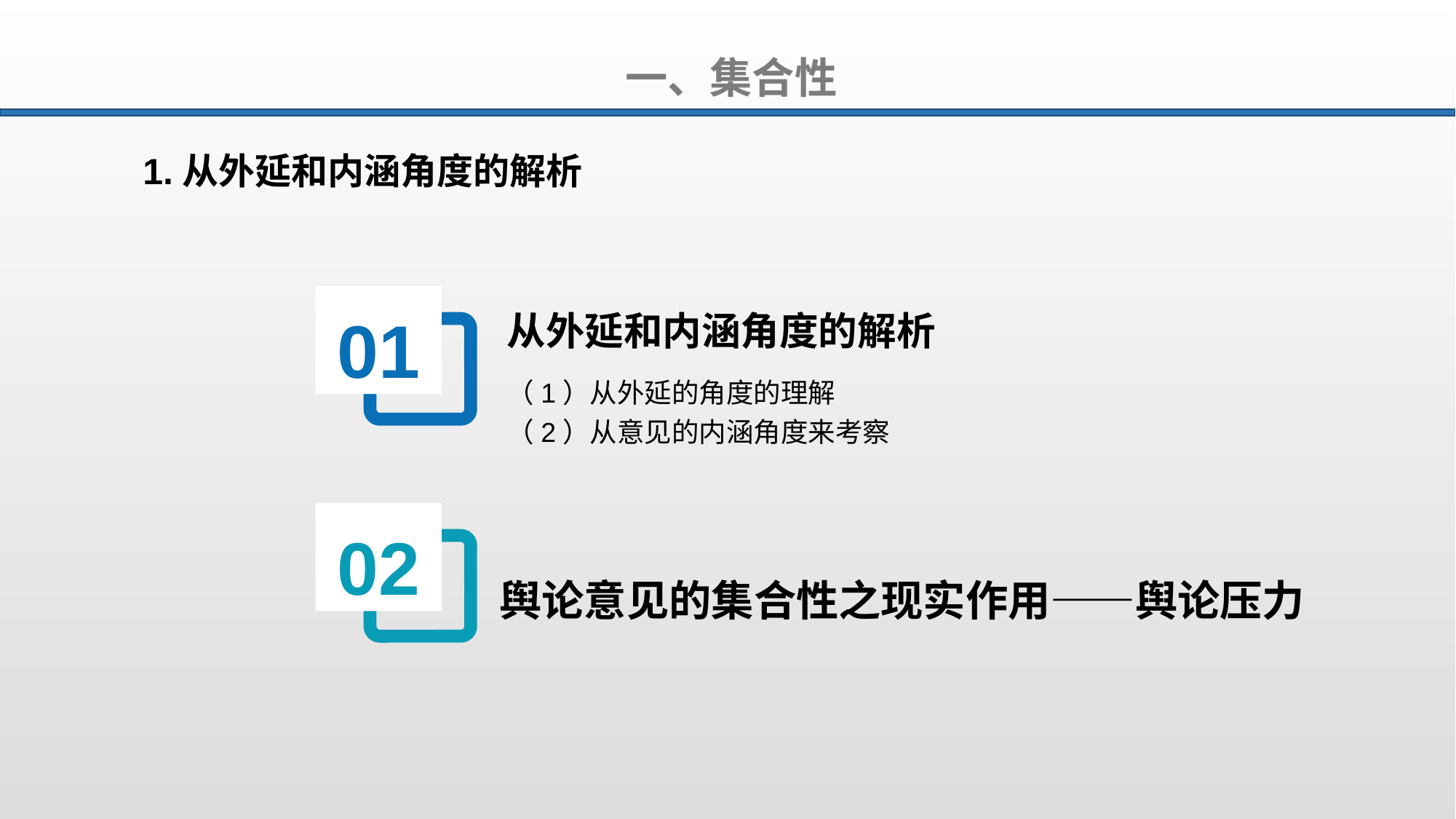

一、集合性

1.从外延和内涵角度的解析
01
从外延和内涵角度的解析

（1）从外延的角度的理解
（2）从意见的内涵角度来考察

02

舆论意见的集合性之现实作用——舆论压力